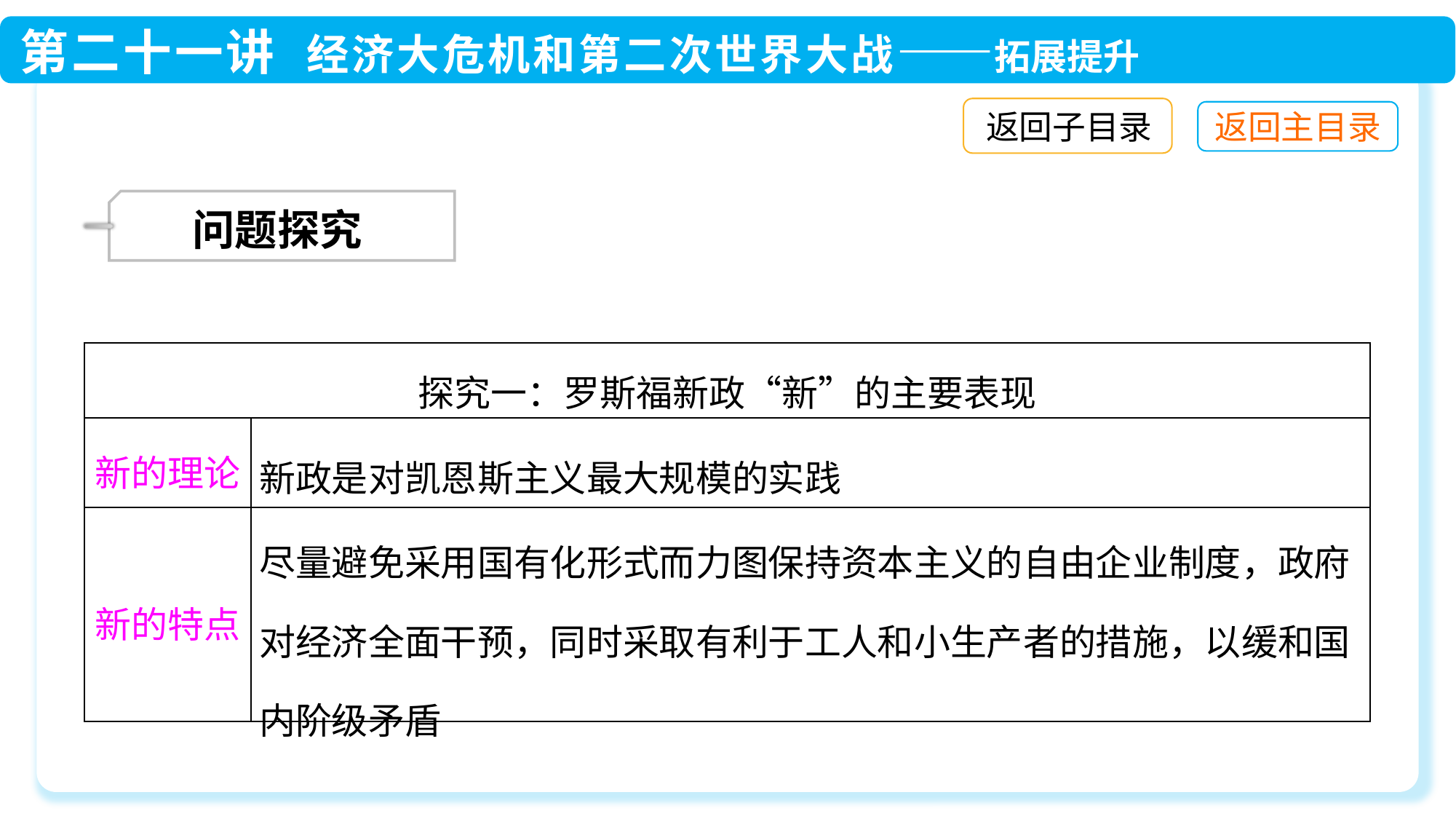

返回子目录
 问题探究

| 探究一：罗斯福新政“新”的主要表现 |  |
| --- | --- |
| 新的理论 | 新政是对凯恩斯主义最大规模的实践 |
| 新的特点 | 尽量避免采用国有化形式而力图保持资本主义的自由企业制度，政府对经济全面干预，同时采取有利于工人和小生产者的措施，以缓和国内阶级矛盾 |